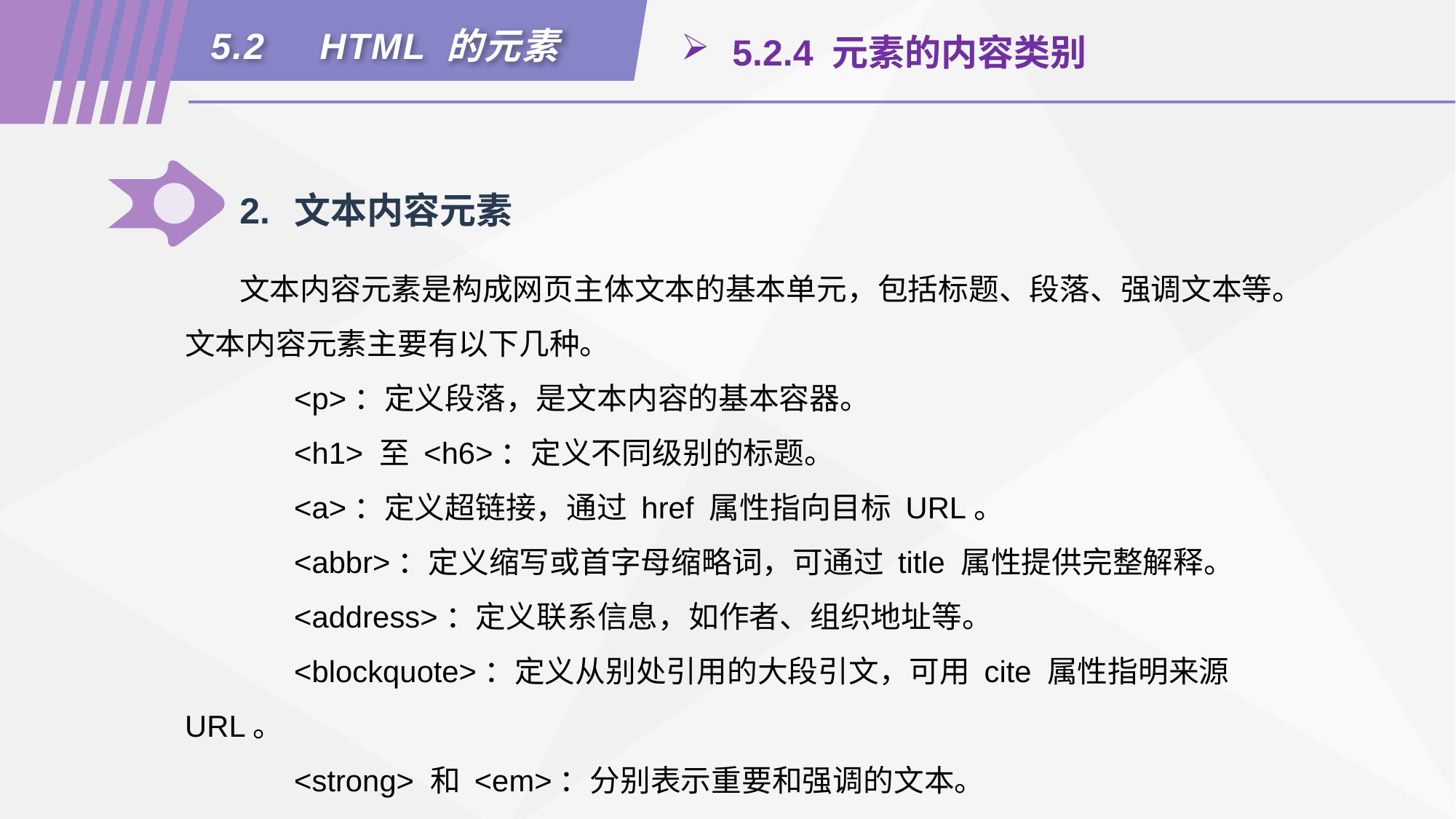

5.2	HTML 的元素
 5.2.4 元素的内容类别

2.	文本内容元素
文本内容元素是构成网页主体文本的基本单元，包括标题、段落、强调文本等。文本内容元素主要有以下几种。
	<p>：定义段落，是文本内容的基本容器。
	<h1> 至 <h6>：定义不同级别的标题。
	<a>：定义超链接，通过 href 属性指向目标 URL。
	<abbr>：定义缩写或首字母缩略词，可通过 title 属性提供完整解释。
	<address>：定义联系信息，如作者、组织地址等。
	<blockquote>：定义从别处引用的大段引文，可用 cite 属性指明来源 URL。
	<strong> 和 <em>：分别表示重要和强调的文本。
	<code> 和 <pre>：表示代码片段。